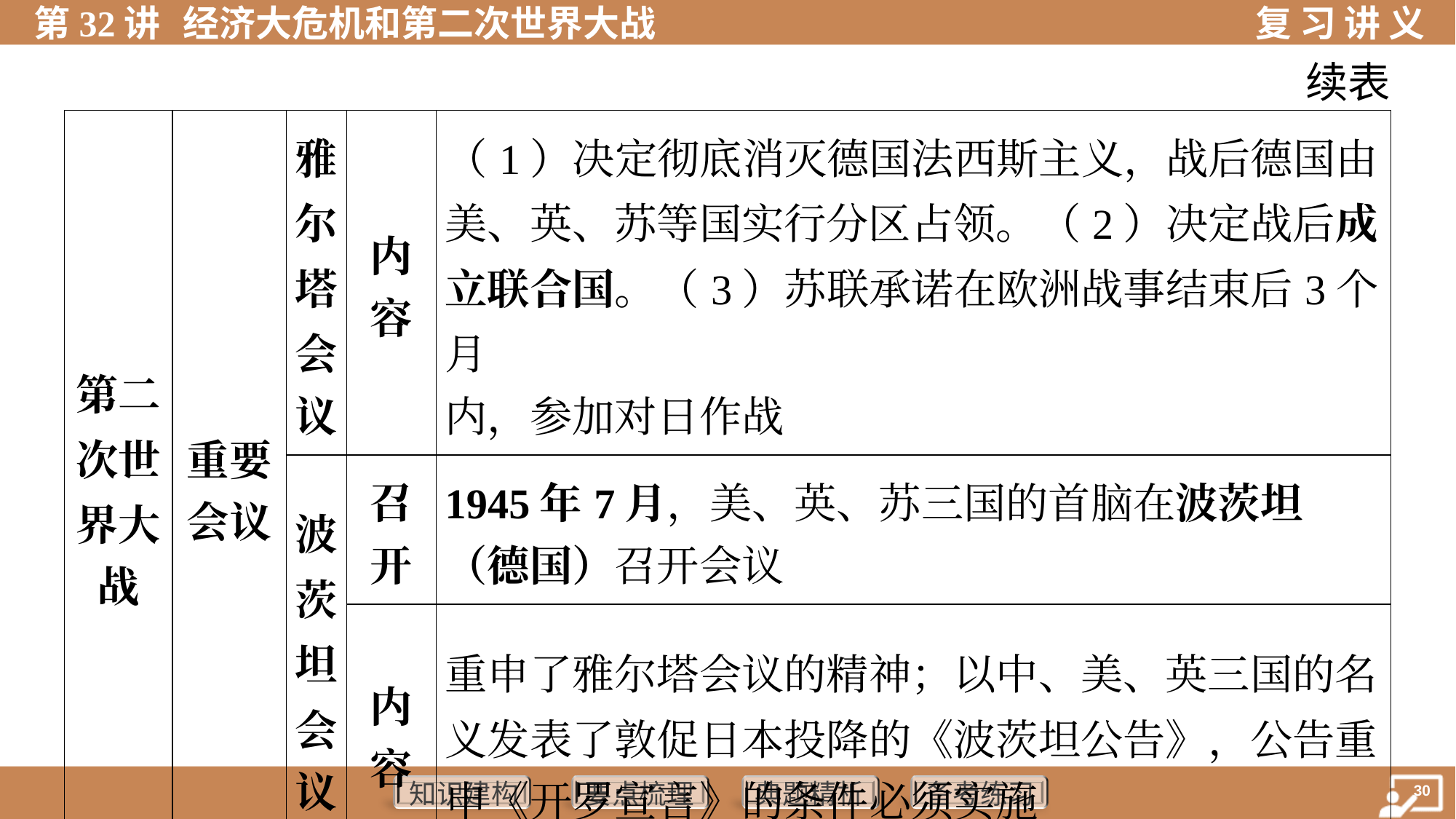

续表
| 第二 次世 界大 战 | 重要 会议 | 雅 尔 塔 会 议 | 内 容 | （1）决定彻底消灭德国法西斯主义，战后德国由 美、英、苏等国实行分区占领。（2）决定战后成 立联合国。（3）苏联承诺在欧洲战事结束后3个月 内，参加对日作战 |  |  |  |
| --- | --- | --- | --- | --- | --- | --- | --- |
|  |  | 波 茨 坦 会 议 | 召 开 | 1945年7月，美、英、苏三国的首脑在波茨坦 （德国）召开会议 |  |  |  |
|  |  |  | 内 容 | 重申了雅尔塔会议的精神；以中、美、英三国的名 义发表了敦促日本投降的《波茨坦公告》，公告重 申《开罗宣言》的条件必须实施 |  |  |  |